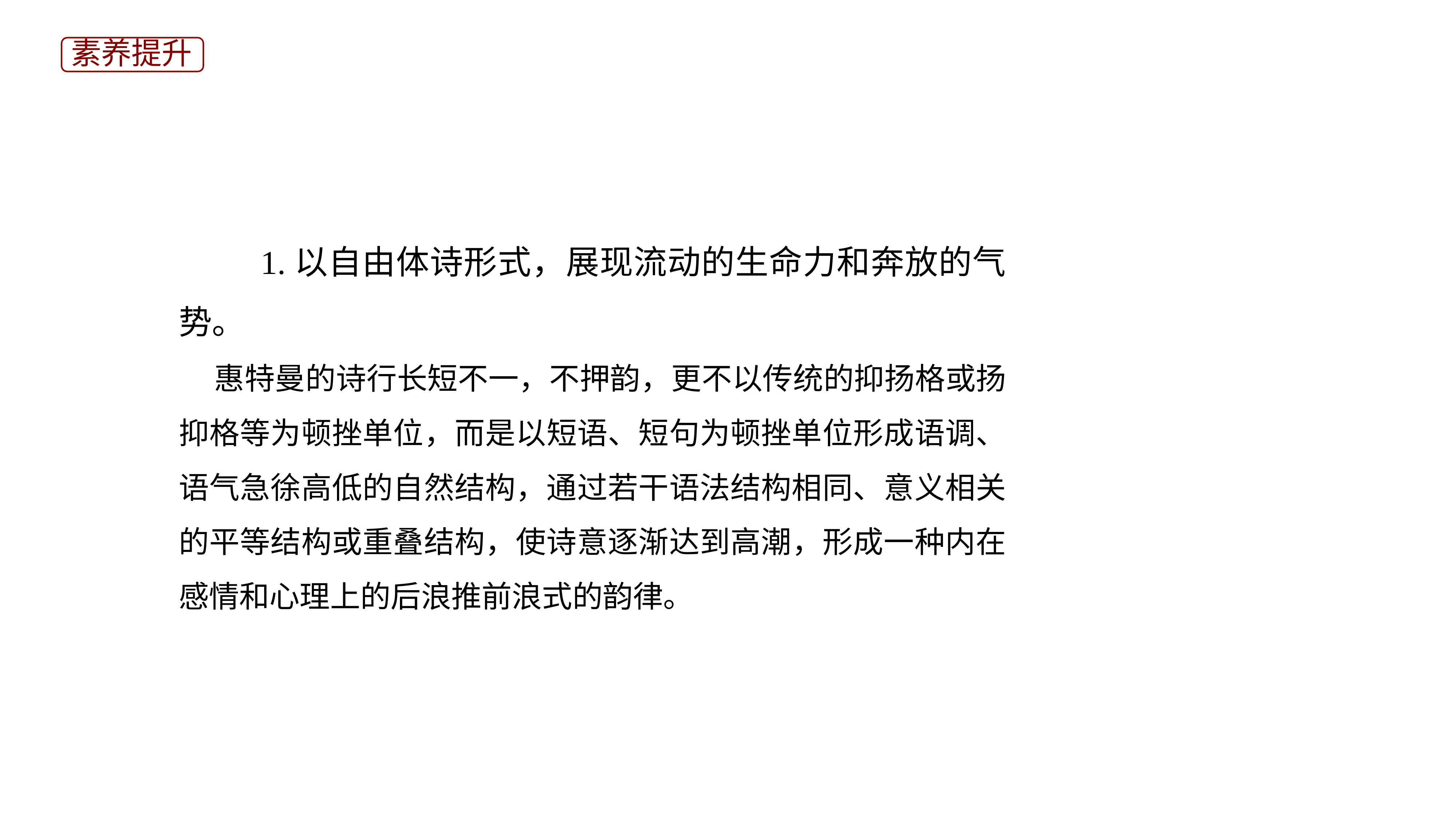

素养提升

    1.以自由体诗形式，展现流动的生命力和奔放的气势。
    惠特曼的诗行长短不一，不押韵，更不以传统的抑扬格或扬抑格等为顿挫单位，而是以短语、短句为顿挫单位形成语调、语气急徐高低的自然结构，通过若干语法结构相同、意义相关的平等结构或重叠结构，使诗意逐渐达到高潮，形成一种内在感情和心理上的后浪推前浪式的韵律。